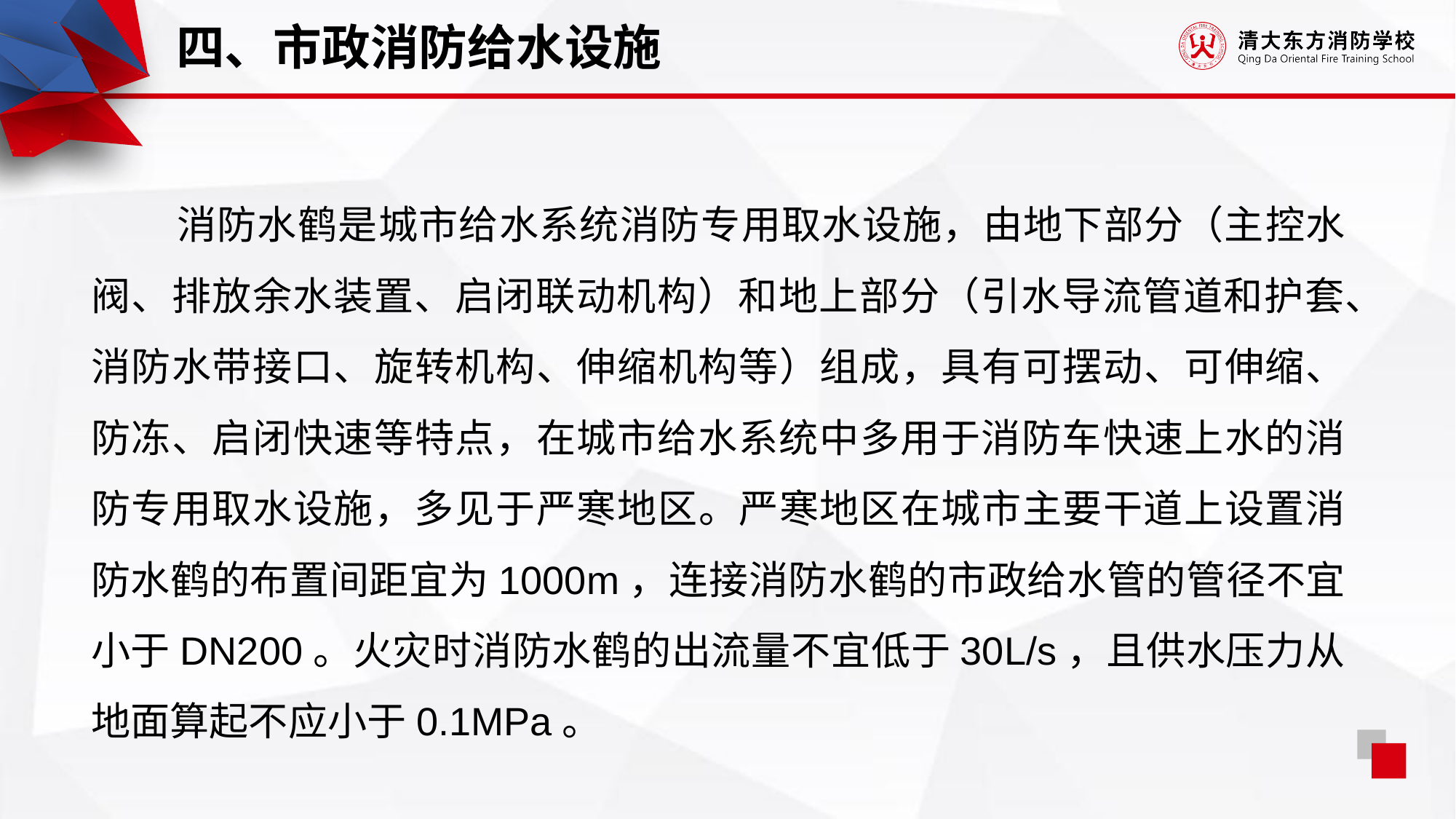

四、市政消防给水设施

消防水鹤是城市给水系统消防专用取水设施，由地下部分（主控水阀、排放余水装置、启闭联动机构）和地上部分（引水导流管道和护套、消防水带接口、旋转机构、伸缩机构等）组成，具有可摆动、可伸缩、防冻、启闭快速等特点，在城市给水系统中多用于消防车快速上水的消防专用取水设施，多见于严寒地区。严寒地区在城市主要干道上设置消防水鹤的布置间距宜为1000m，连接消防水鹤的市政给水管的管径不宜小于DN200。火灾时消防水鹤的出流量不宜低于30L/s，且供水压力从地面算起不应小于0.1MPa。